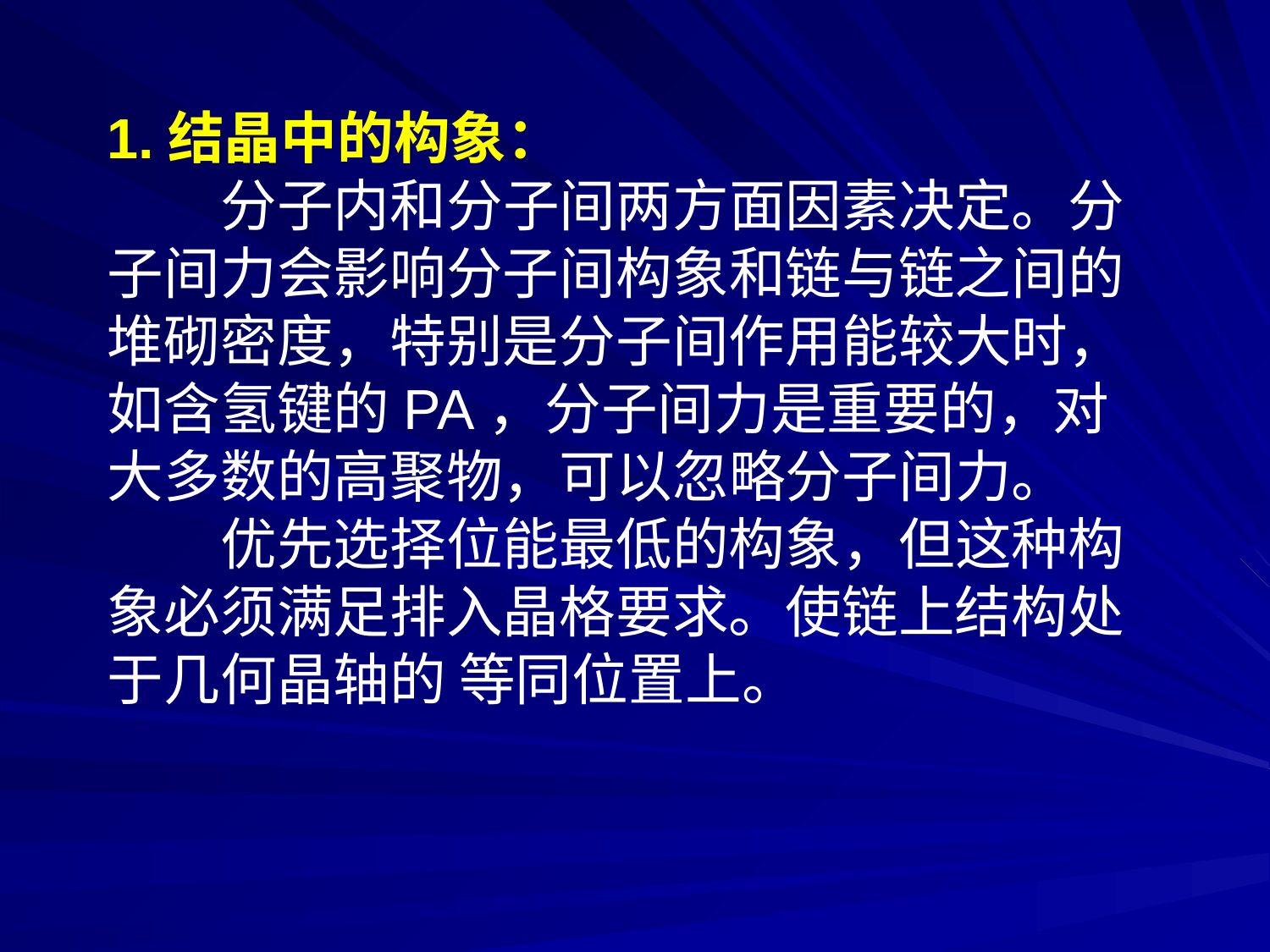

1.结晶中的构象：
　　分子内和分子间两方面因素决定。分子间力会影响分子间构象和链与链之间的堆砌密度，特别是分子间作用能较大时，如含氢键的PA，分子间力是重要的，对大多数的高聚物，可以忽略分子间力。
　　优先选择位能最低的构象，但这种构象必须满足排入晶格要求。使链上结构处于几何晶轴的 等同位置上。